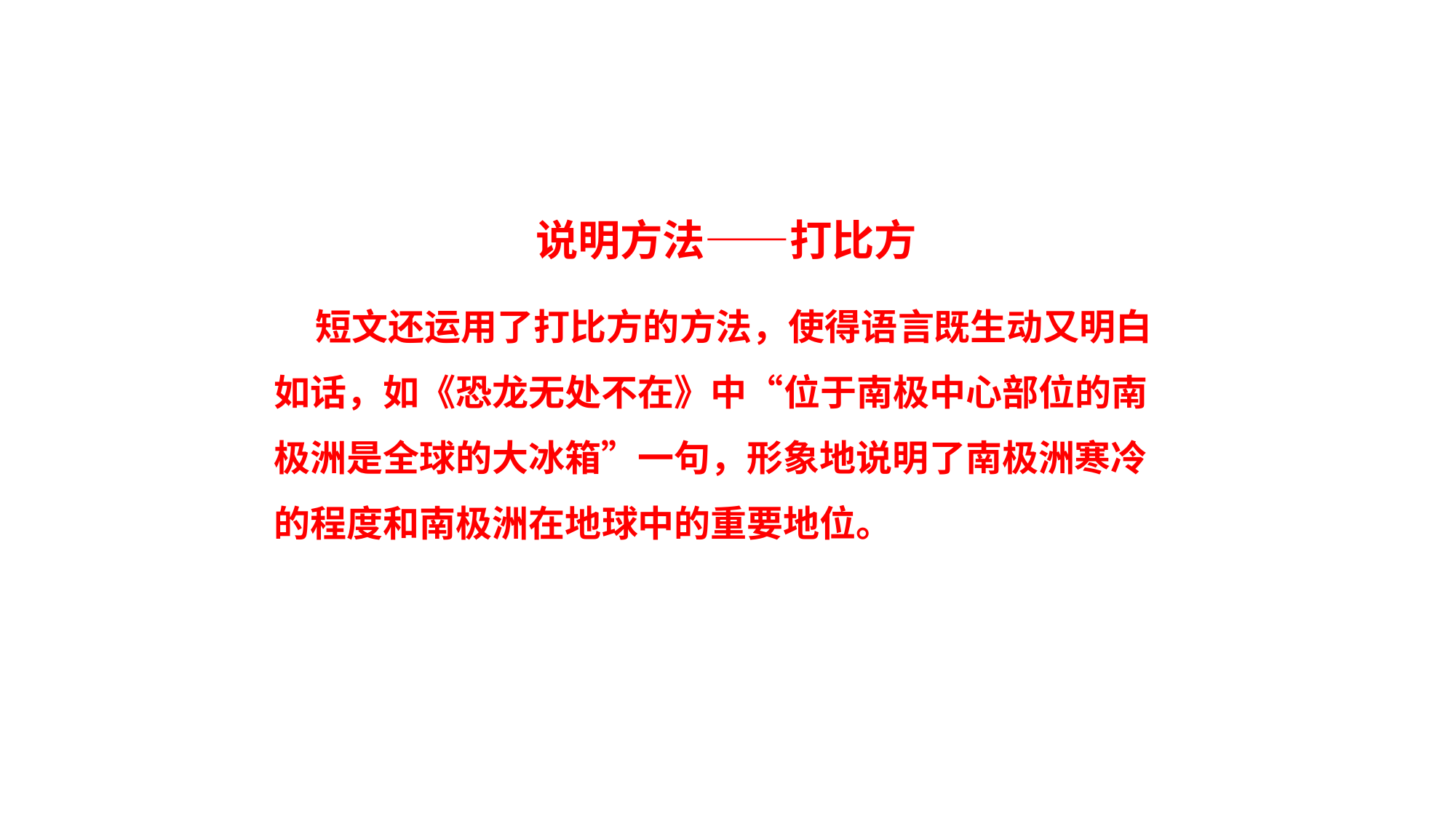

说明方法——打比方
    短文还运用了打比方的方法，使得语言既生动又明白如话，如《恐龙无处不在》中“位于南极中心部位的南极洲是全球的大冰箱”一句，形象地说明了南极洲寒冷的程度和南极洲在地球中的重要地位。